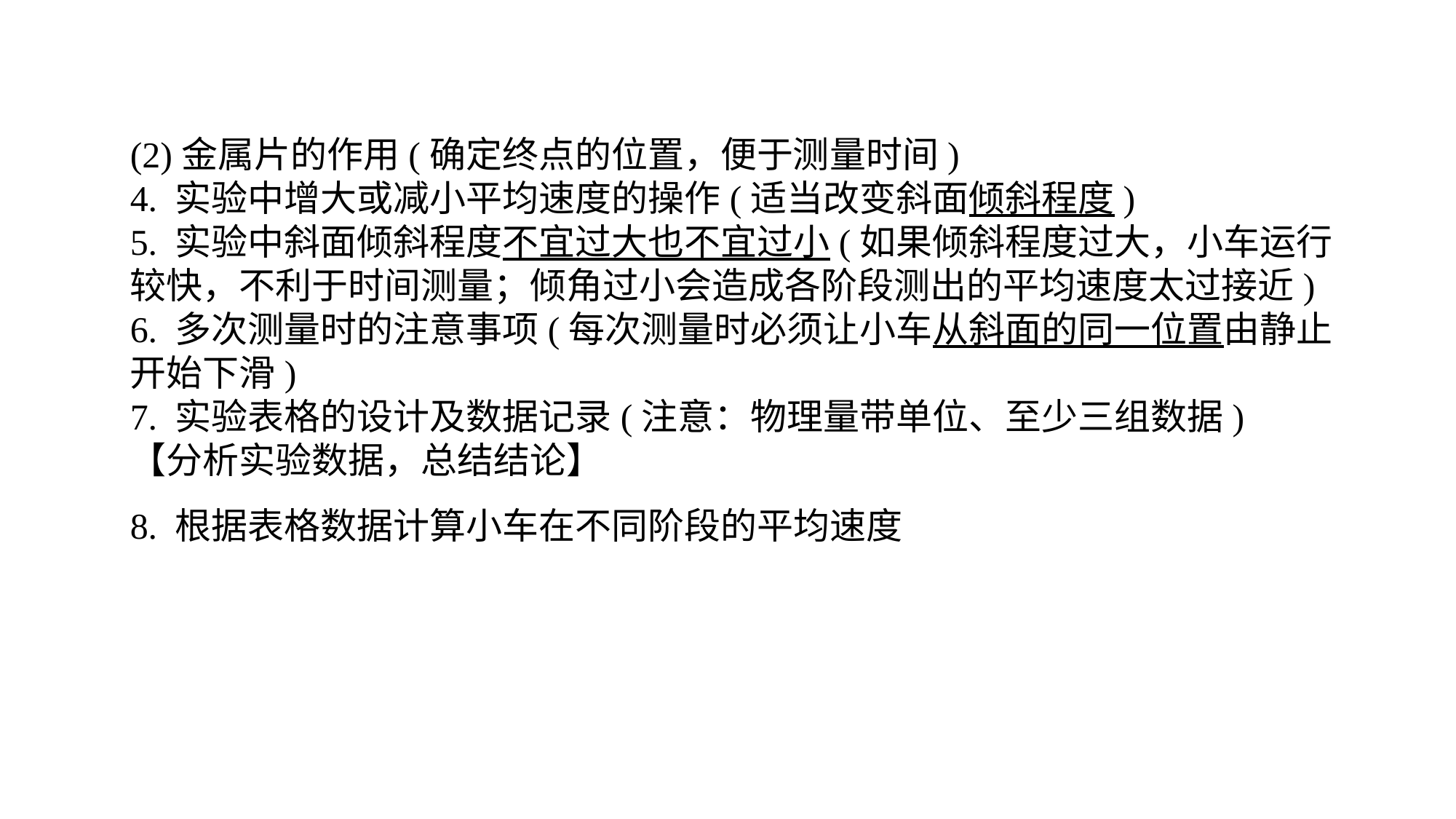

(2)金属片的作用(确定终点的位置，便于测量时间)4. 实验中增大或减小平均速度的操作(适当改变斜面倾斜程度)5. 实验中斜面倾斜程度不宜过大也不宜过小(如果倾斜程度过大，小车运行较快，不利于时间测量；倾角过小会造成各阶段测出的平均速度太过接近)6. 多次测量时的注意事项(每次测量时必须让小车从斜面的同一位置由静止开始下滑)7. 实验表格的设计及数据记录(注意：物理量带单位、至少三组数据)【分析实验数据，总结结论】8. 根据表格数据计算小车在不同阶段的平均速度